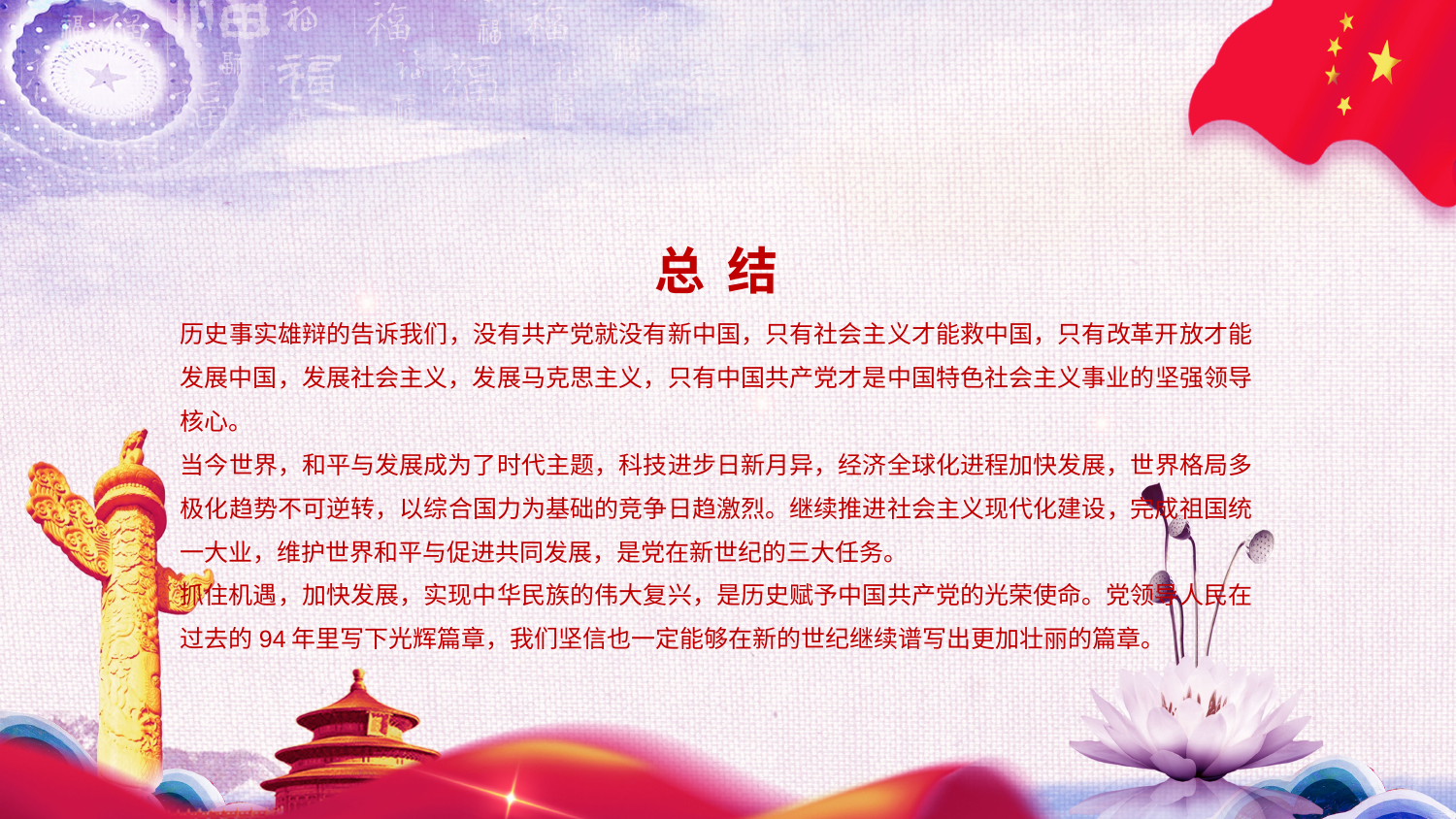

总  结

历史事实雄辩的告诉我们，没有共产党就没有新中国，只有社会主义才能救中国，只有改革开放才能发展中国，发展社会主义，发展马克思主义，只有中国共产党才是中国特色社会主义事业的坚强领导核心。
当今世界，和平与发展成为了时代主题，科技进步日新月异，经济全球化进程加快发展，世界格局多极化趋势不可逆转，以综合国力为基础的竞争日趋激烈。继续推进社会主义现代化建设，完成祖国统一大业，维护世界和平与促进共同发展，是党在新世纪的三大任务。
抓住机遇，加快发展，实现中华民族的伟大复兴，是历史赋予中国共产党的光荣使命。党领导人民在过去的94年里写下光辉篇章，我们坚信也一定能够在新的世纪继续谱写出更加壮丽的篇章。